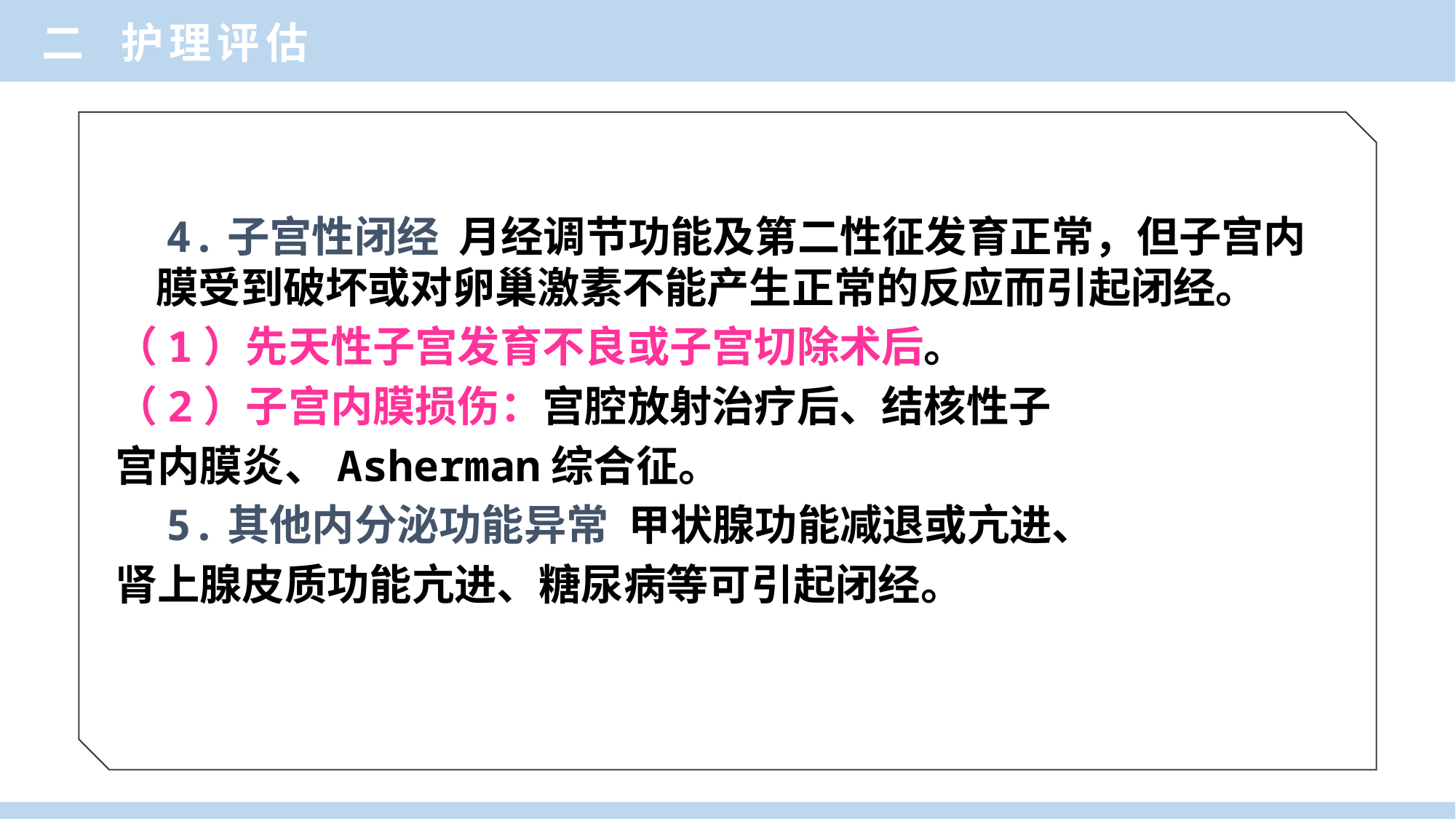

二  护理评估

  4.子宫性闭经  月经调节功能及第二性征发育正常，但子宫内膜受到破坏或对卵巢激素不能产生正常的反应而引起闭经。
（1）先天性子宫发育不良或子宫切除术后。
（2）子宫内膜损伤：宫腔放射治疗后、结核性子
宫内膜炎、Asherman综合征。
  5.其他内分泌功能异常  甲状腺功能减退或亢进、
肾上腺皮质功能亢进、糖尿病等可引起闭经。